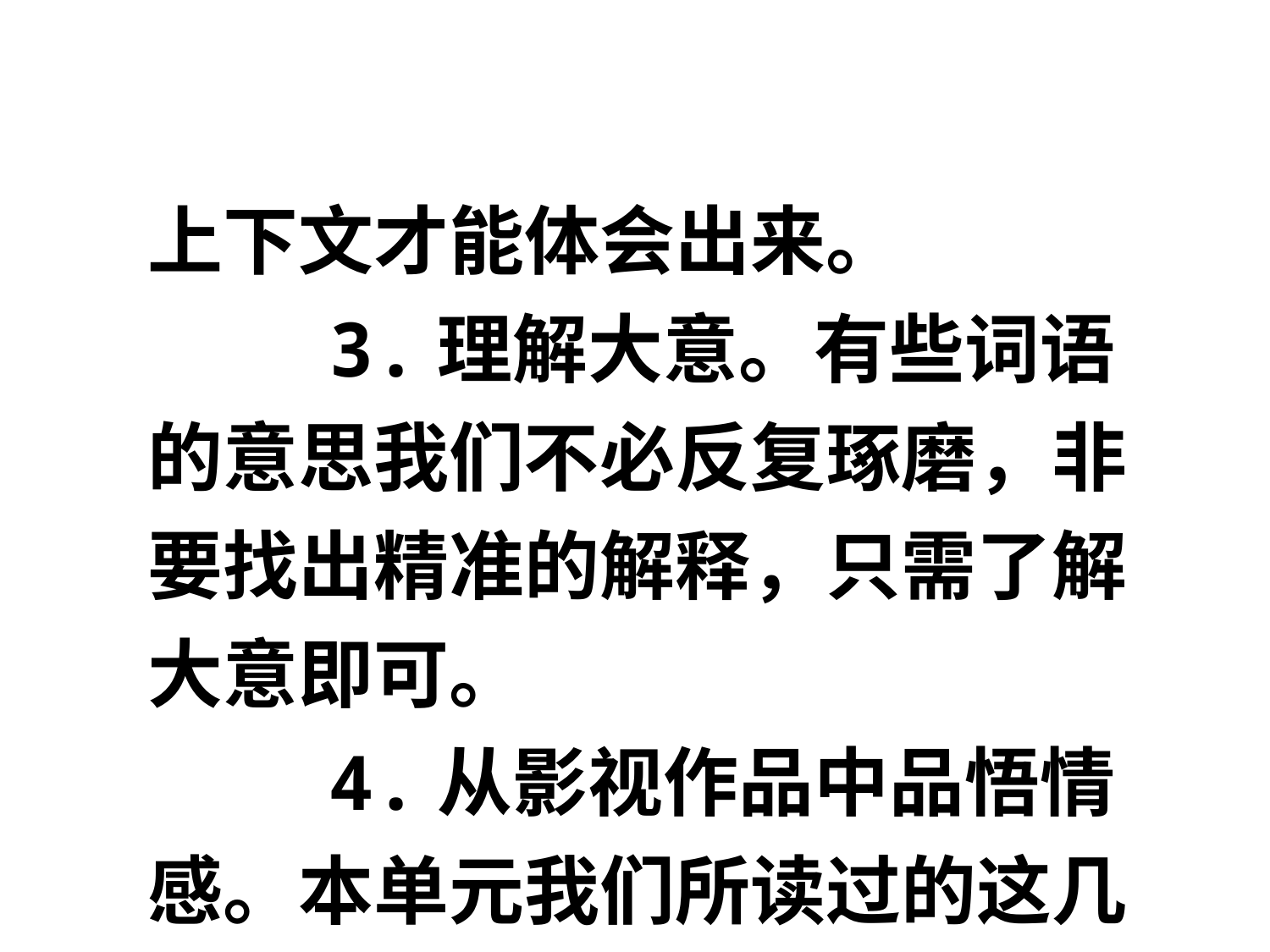

上下文才能体会出来。
    3.理解大意。有些词语的意思我们不必反复琢磨，非要找出精准的解释，只需了解大意即可。
    4.从影视作品中品悟情感。本单元我们所读过的这几个精彩的故事，都被